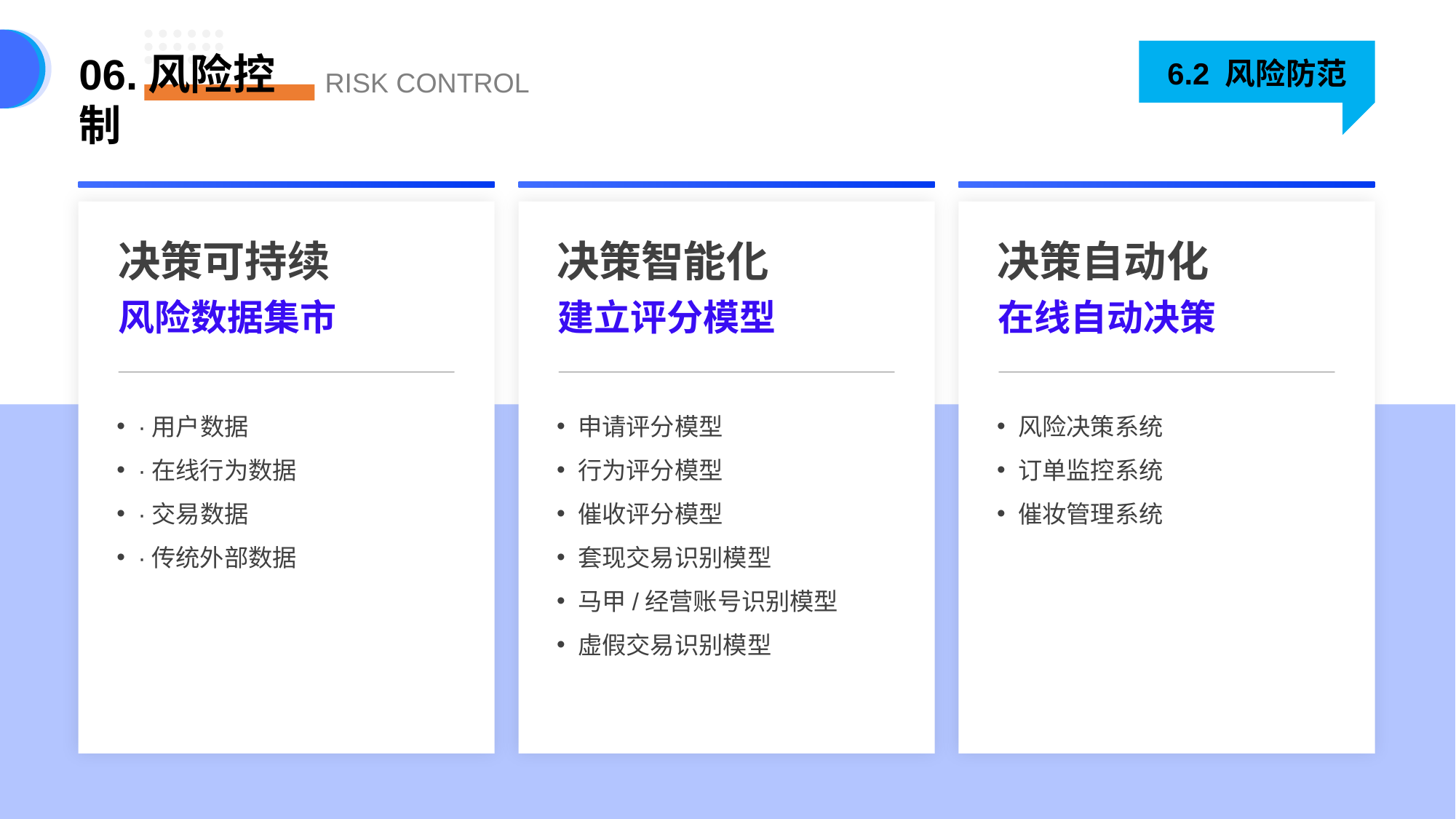

6.2 风险防范

06.风险控制
RISK CONTROL

决策可持续
决策智能化
决策自动化
风险数据集市
建立评分模型
在线自动决策
·用户数据
·在线行为数据
·交易数据
·传统外部数据
申请评分模型
行为评分模型
催收评分模型
套现交易识别模型
马甲/经营账号识别模型
虚假交易识别模型
风险决策系统
订单监控系统
催妆管理系统